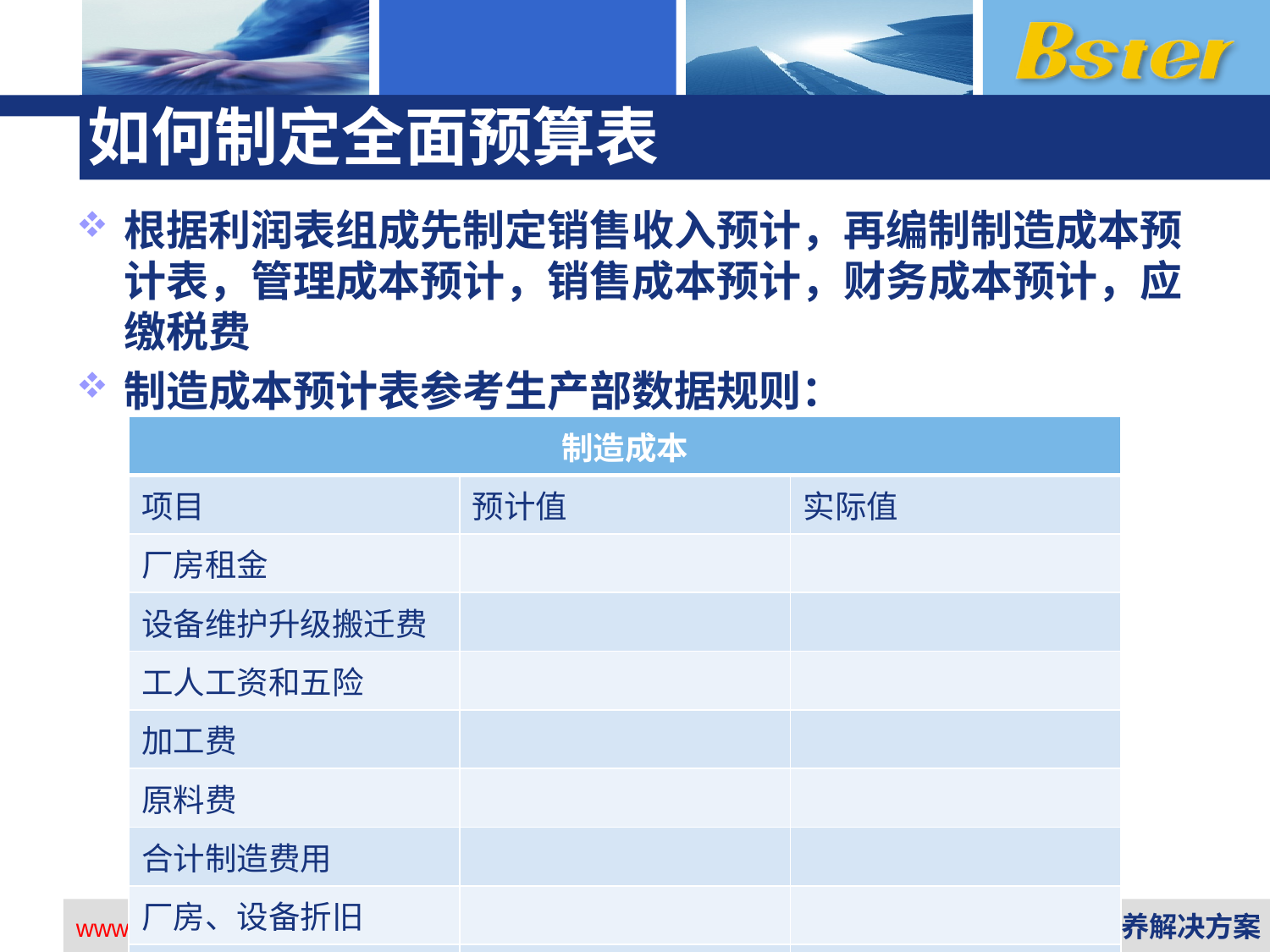

# 如何制定全面预算表
根据利润表组成先制定销售收入预计，再编制制造成本预计表，管理成本预计，销售成本预计，财务成本预计，应缴税费
制造成本预计表参考生产部数据规则：

| 制造成本 |  |  |
| --- | --- | --- |
| 项目 | 预计值 | 实际值 |
| 厂房租金 |  |  |
| 设备维护升级搬迁费 |  |  |
| 工人工资和五险 |  |  |
| 加工费 |  |  |
| 原料费 |  |  |
| 合计制造费用 |  |  |
| 厂房、设备折旧 |  |  |
| 合计制造成本 |  |  |